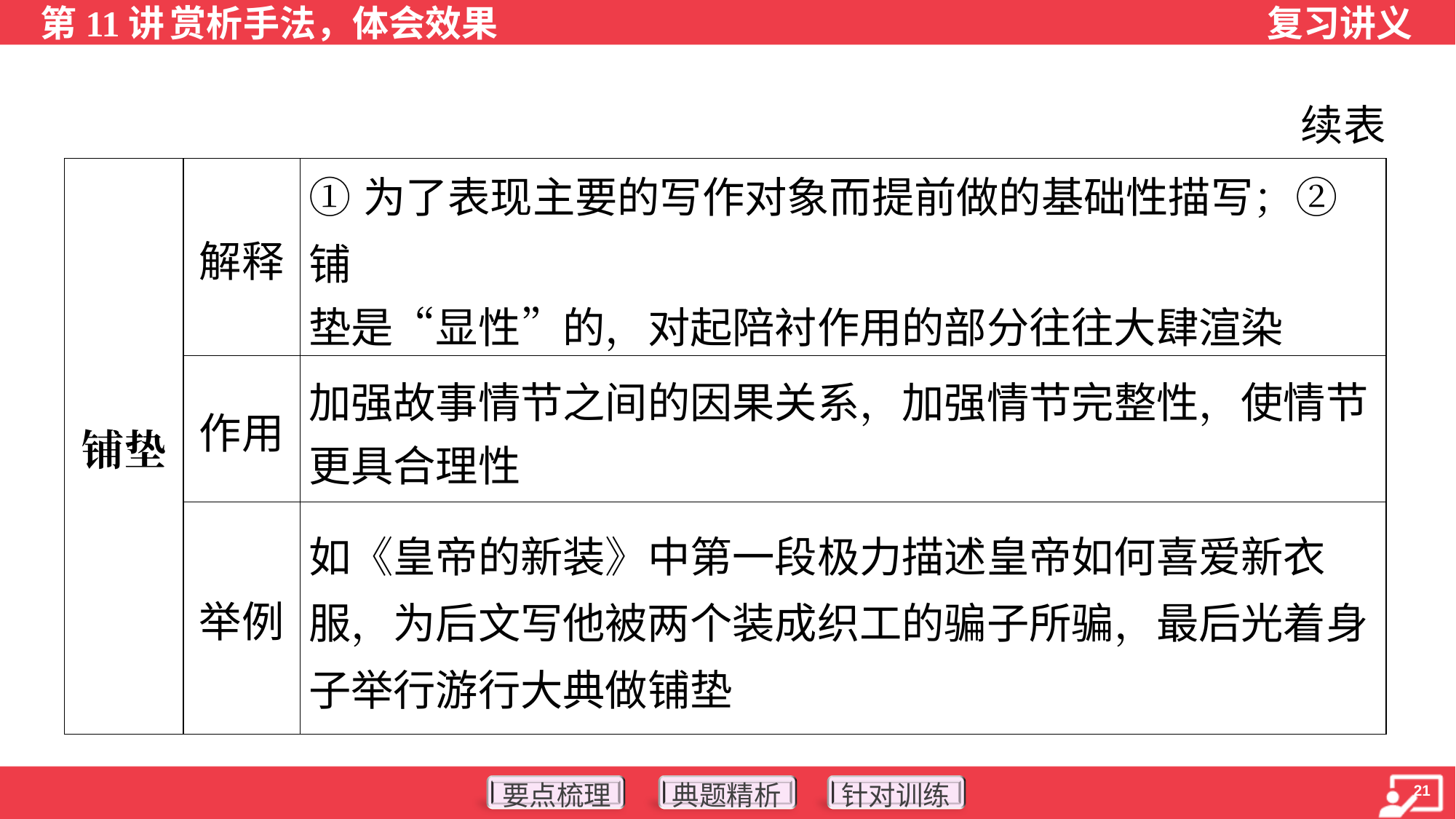

续表
| 铺垫 | 解释 | ①为了表现主要的写作对象而提前做的基础性描写；②铺 垫是“显性”的，对起陪衬作用的部分往往大肆渲染 |
| --- | --- | --- |
|  | 作用 | 加强故事情节之间的因果关系，加强情节完整性，使情节 更具合理性 |
|  | 举例 | 如《皇帝的新装》中第一段极力描述皇帝如何喜爱新衣 服，为后文写他被两个装成织工的骗子所骗，最后光着身子举行游行大典做铺垫 |